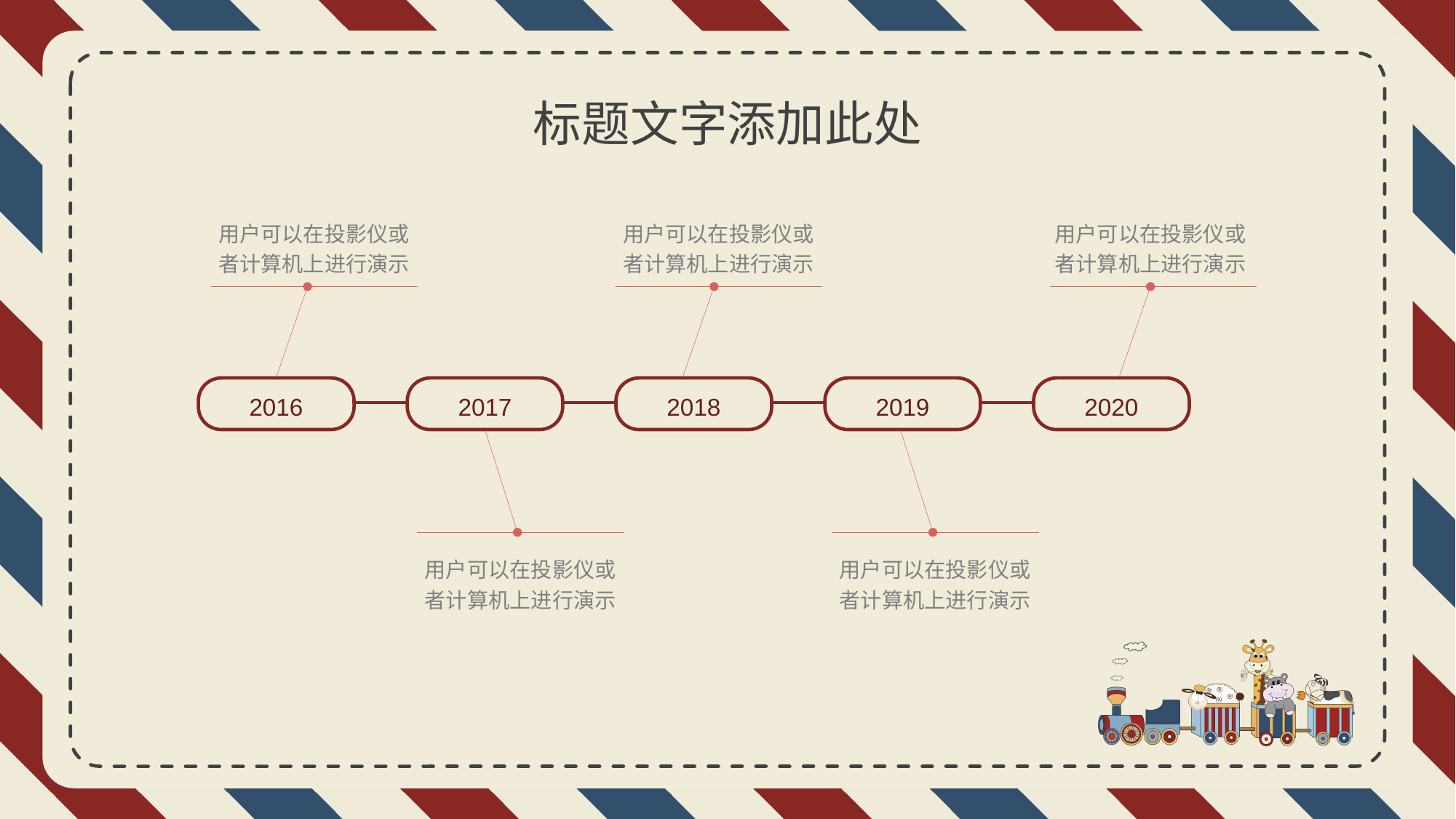

标题文字添加此处
用户可以在投影仪或者计算机上进行演示
用户可以在投影仪或者计算机上进行演示
用户可以在投影仪或者计算机上进行演示
2016
2017
2018
2019
2020
用户可以在投影仪或者计算机上进行演示
用户可以在投影仪或者计算机上进行演示